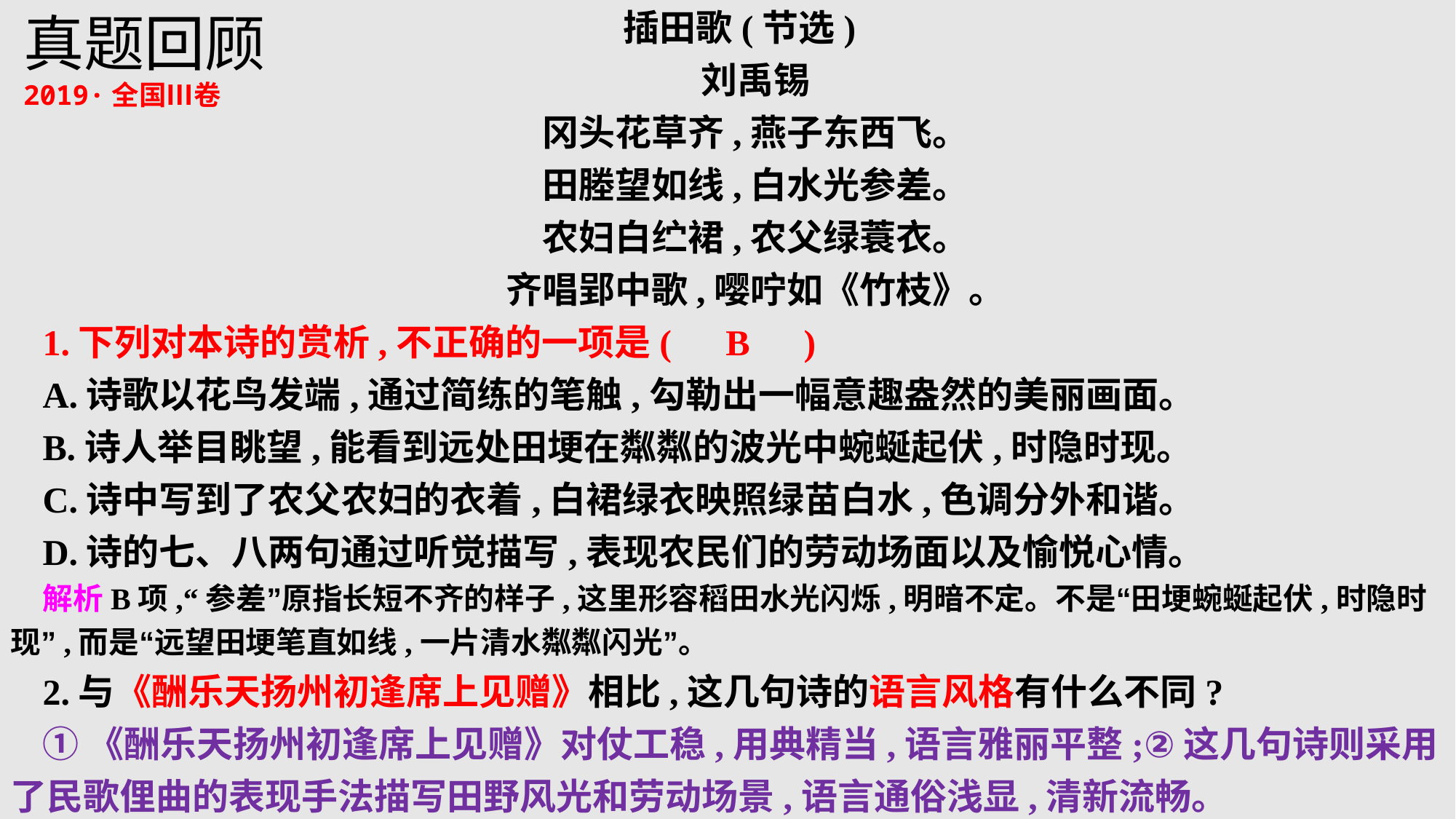

真题回顾
2019·全国Ⅲ卷
插田歌(节选)
刘禹锡
冈头花草齐,燕子东西飞。
田塍望如线,白水光参差。
农妇白纻裙,农父绿蓑衣。
齐唱郢中歌,嘤咛如《竹枝》。
1.下列对本诗的赏析,不正确的一项是(　B　)
A.诗歌以花鸟发端,通过简练的笔触,勾勒出一幅意趣盎然的美丽画面。
B.诗人举目眺望,能看到远处田埂在粼粼的波光中蜿蜒起伏,时隐时现。
C.诗中写到了农父农妇的衣着,白裙绿衣映照绿苗白水,色调分外和谐。
D.诗的七、八两句通过听觉描写,表现农民们的劳动场面以及愉悦心情。
解析B项,“参差”原指长短不齐的样子,这里形容稻田水光闪烁,明暗不定。不是“田埂蜿蜒起伏,时隐时现”,而是“远望田埂笔直如线,一片清水粼粼闪光”。
2.与《酬乐天扬州初逢席上见赠》相比,这几句诗的语言风格有什么不同?
①《酬乐天扬州初逢席上见赠》对仗工稳,用典精当,语言雅丽平整;②这几句诗则采用了民歌俚曲的表现手法描写田野风光和劳动场景,语言通俗浅显,清新流畅。